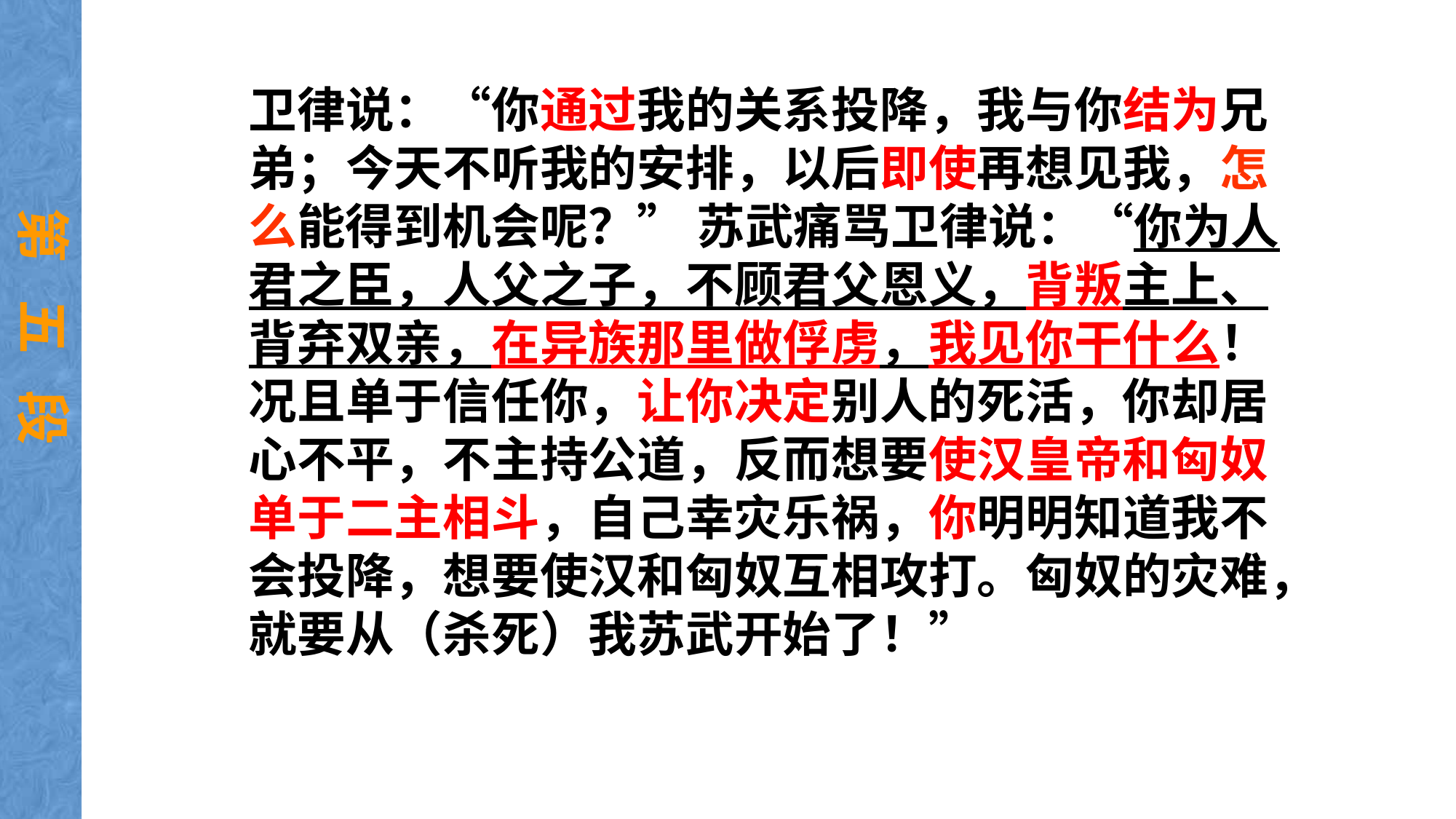

卫律说：“你通过我的关系投降，我与你结为兄弟；今天不听我的安排，以后即使再想见我，怎么能得到机会呢？” 苏武痛骂卫律说：“你为人君之臣，人父之子，不顾君父恩义，背叛主上、背弃双亲，在异族那里做俘虏，我见你干什么！况且单于信任你，让你决定别人的死活，你却居心不平，不主持公道，反而想要使汉皇帝和匈奴单于二主相斗，自己幸灾乐祸，你明明知道我不会投降，想要使汉和匈奴互相攻打。匈奴的灾难，就要从（杀死）我苏武开始了！”
第   五   段